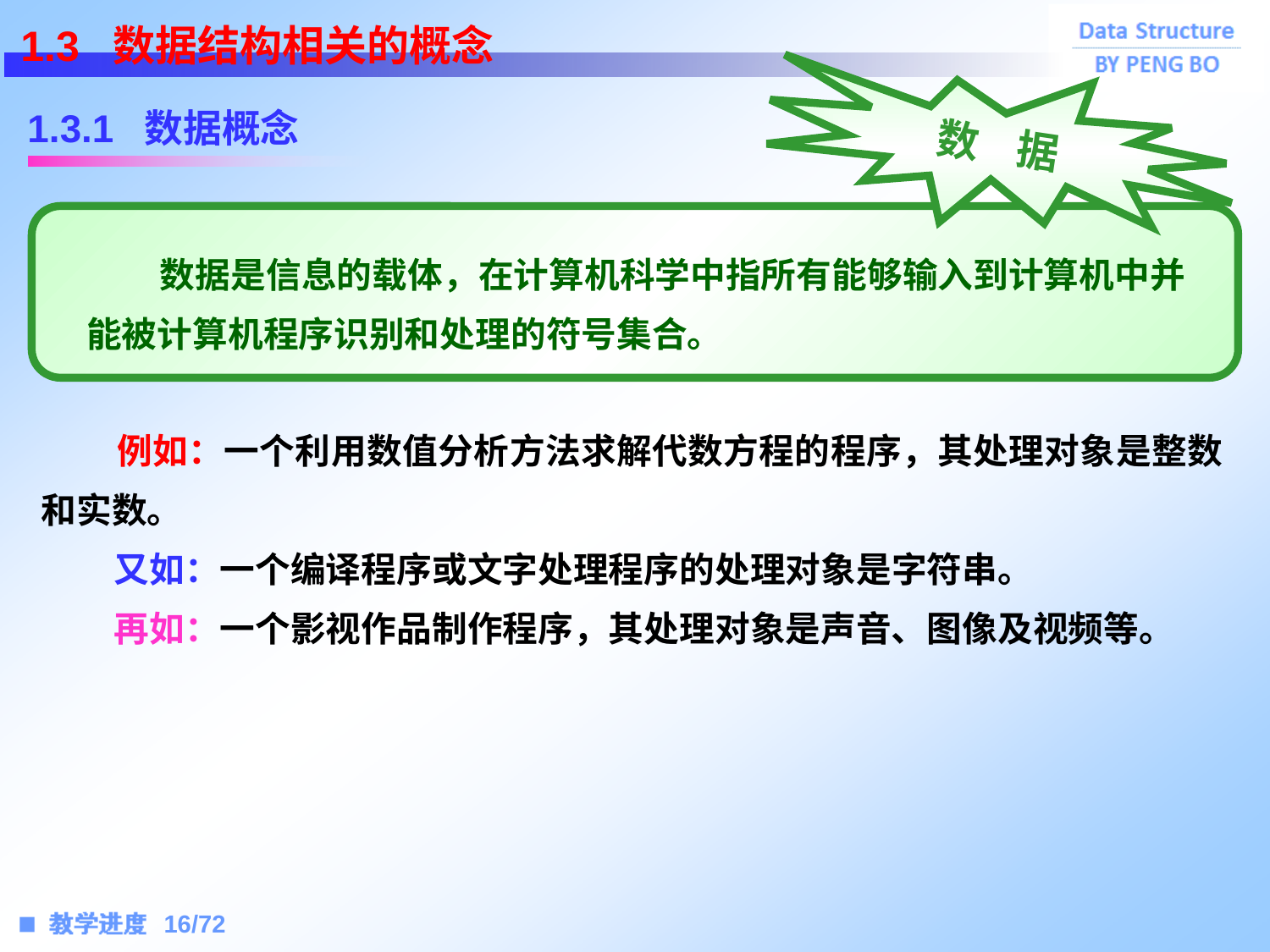

1.3  数据结构相关的概念

数    据
1.3.1  数据概念

        数据是信息的载体，在计算机科学中指所有能够输入到计算机中并能被计算机程序识别和处理的符号集合。
        例如：一个利用数值分析方法求解代数方程的程序，其处理对象是整数和实数。
        又如：一个编译程序或文字处理程序的处理对象是字符串。
        再如：一个影视作品制作程序，其处理对象是声音、图像及视频等。